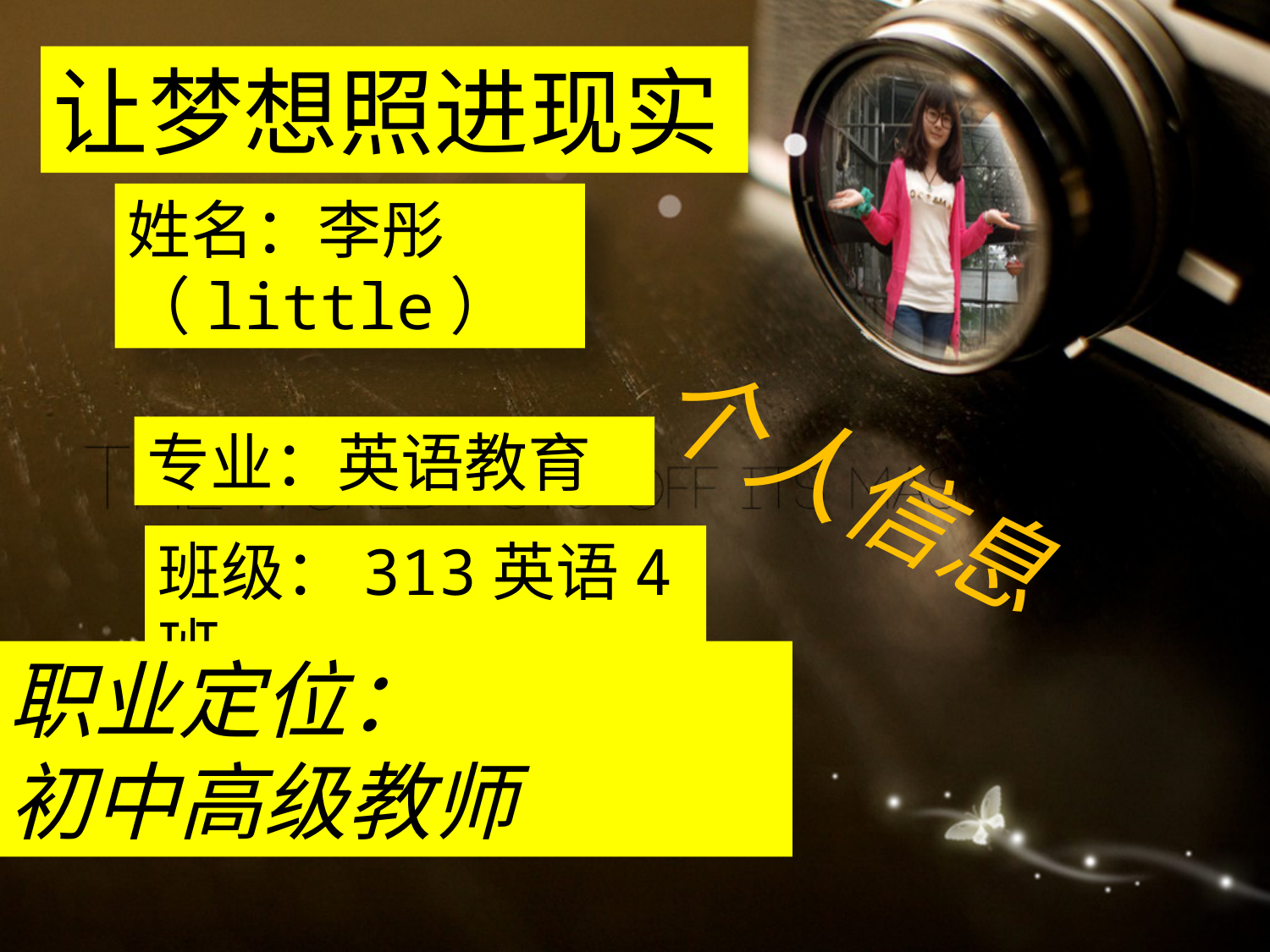

让梦想照进现实
姓名：李彤（little）
# 个人信息
专业：英语教育
班级：313英语4班
职业定位：
初中高级教师